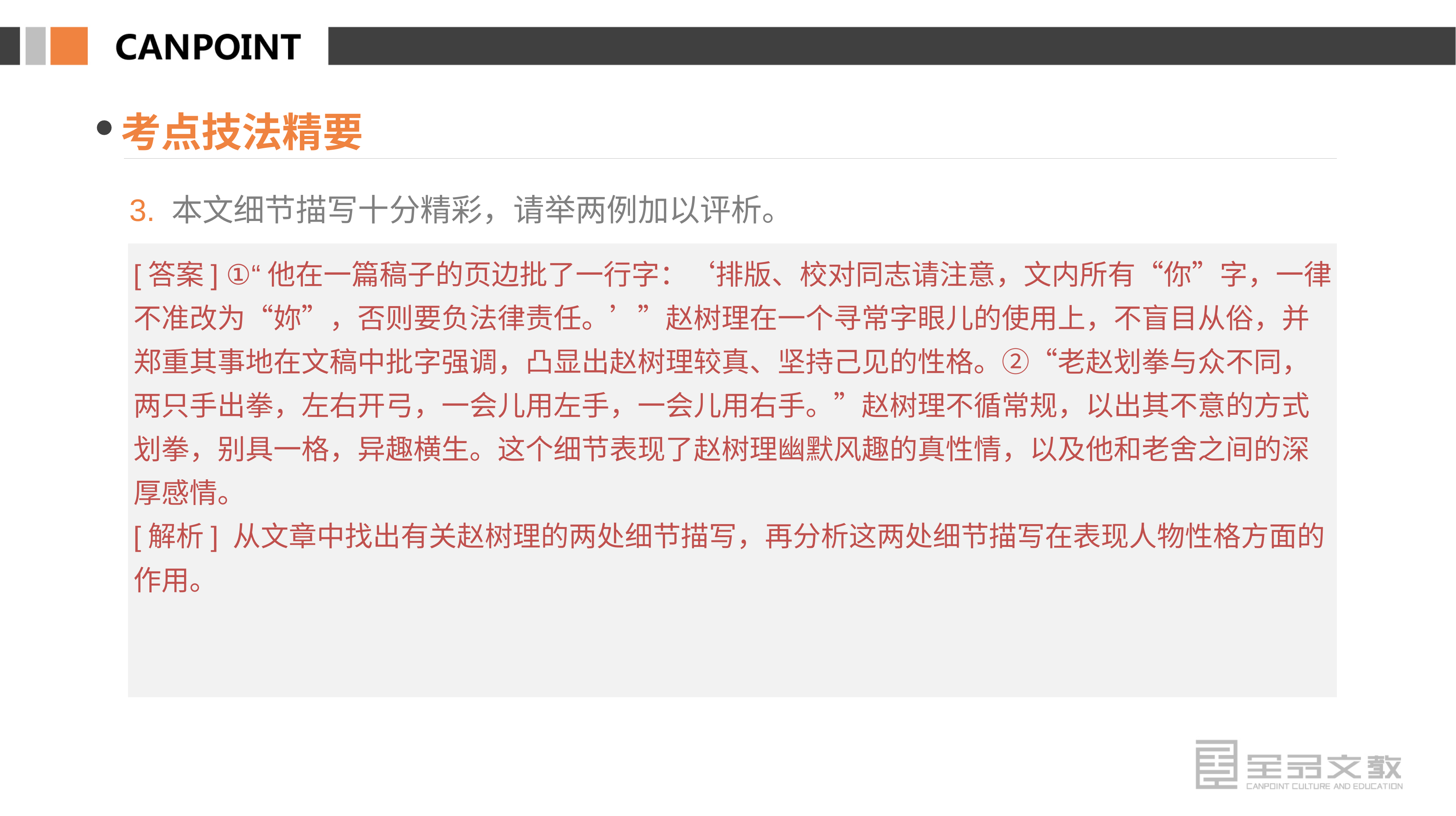

考点技法精要

3. 本文细节描写十分精彩，请举两例加以评析。

[答案] ①“他在一篇稿子的页边批了一行字：‘排版、校对同志请注意，文内所有“你”字，一律不准改为“妳”，否则要负法律责任。’”赵树理在一个寻常字眼儿的使用上，不盲目从俗，并郑重其事地在文稿中批字强调，凸显出赵树理较真、坚持己见的性格。②“老赵划拳与众不同，两只手出拳，左右开弓，一会儿用左手，一会儿用右手。”赵树理不循常规，以出其不意的方式划拳，别具一格，异趣横生。这个细节表现了赵树理幽默风趣的真性情，以及他和老舍之间的深厚感情。
[解析] 从文章中找出有关赵树理的两处细节描写，再分析这两处细节描写在表现人物性格方面的作用。